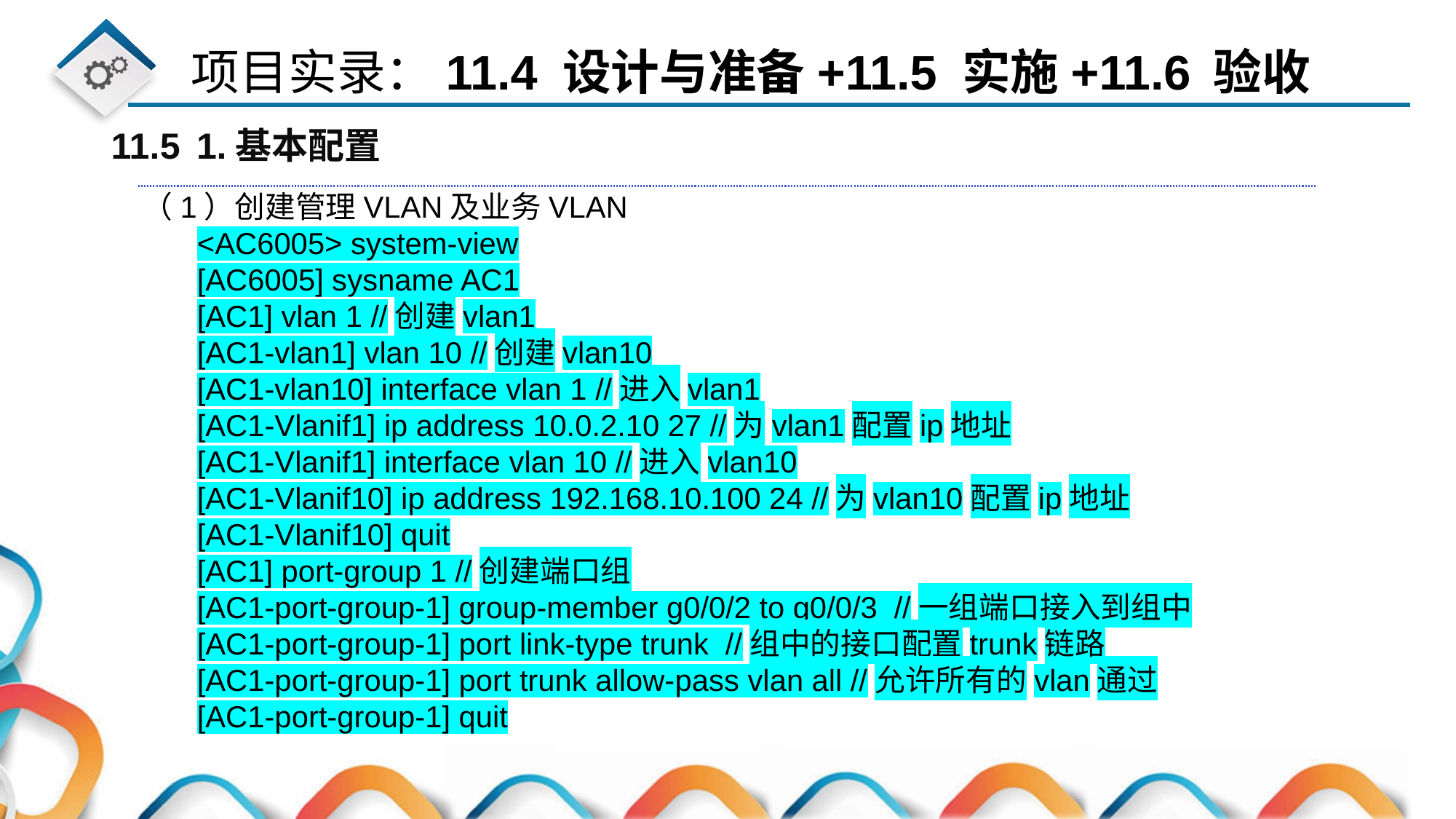

11.5  1.基本配置
（1）创建管理VLAN及业务VLAN
<AC6005> system-view
[AC6005] sysname AC1
[AC1] vlan 1 //创建vlan1
[AC1-vlan1] vlan 10 //创建vlan10
[AC1-vlan10] interface vlan 1 //进入vlan1
[AC1-Vlanif1] ip address 10.0.2.10 27 //为vlan1配置ip地址
[AC1-Vlanif1] interface vlan 10 //进入vlan10
[AC1-Vlanif10] ip address 192.168.10.100 24 //为vlan10配置ip地址
[AC1-Vlanif10] quit
[AC1] port-group 1 //创建端口组
[AC1-port-group-1] group-member g0/0/2 to g0/0/3  //一组端口接入到组中
[AC1-port-group-1] port link-type trunk  //组中的接口配置trunk链路
[AC1-port-group-1] port trunk allow-pass vlan all //允许所有的vlan通过
[AC1-port-group-1] quit